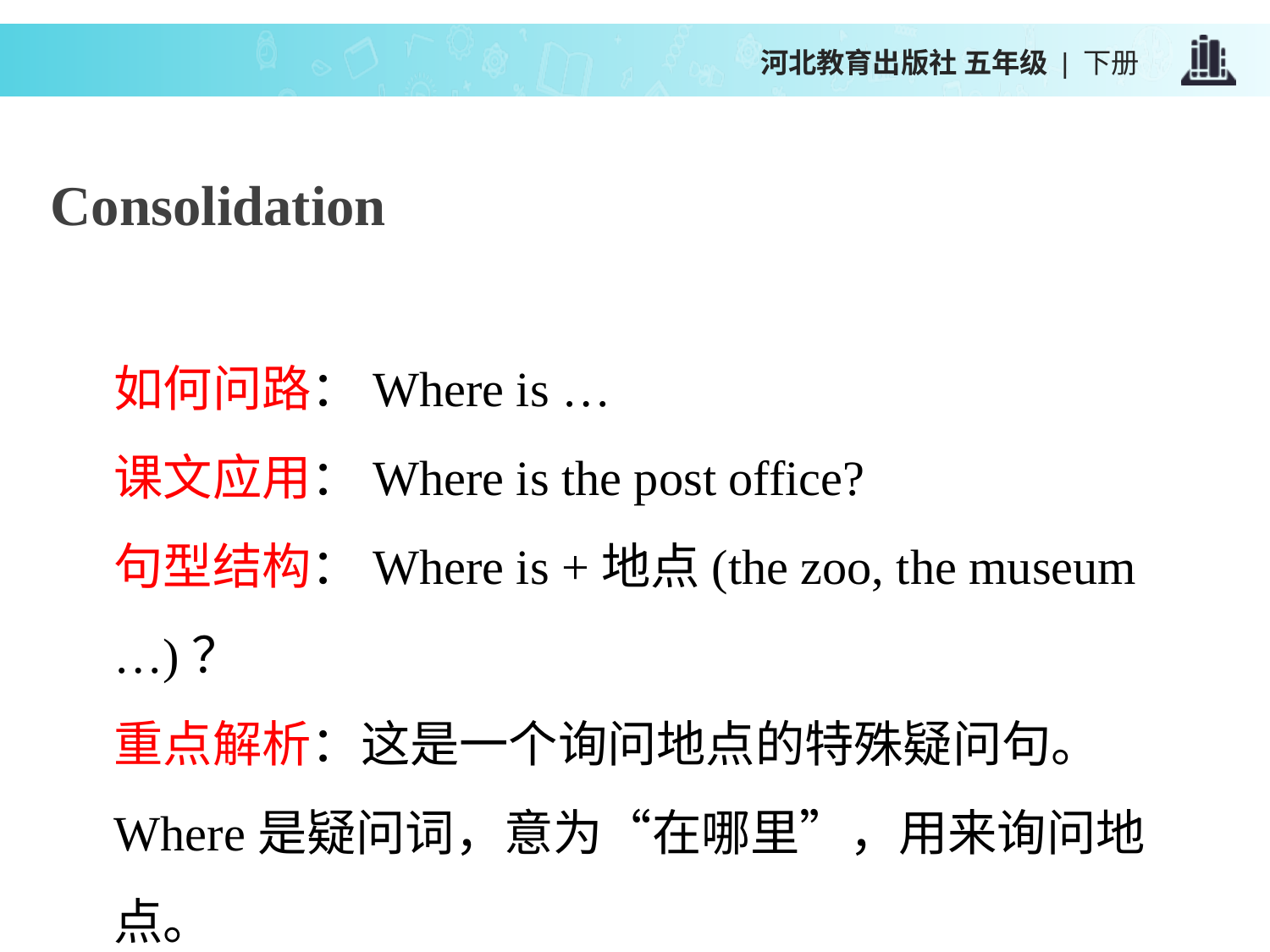

河北教育出版社 五年级 | 下册
Consolidation
如何问路：Where is …
课文应用：Where is the post office?
句型结构：Where is +地点(the zoo, the museum …)？
重点解析：这是一个询问地点的特殊疑问句。
Where是疑问词，意为“在哪里”，用来询问地点。